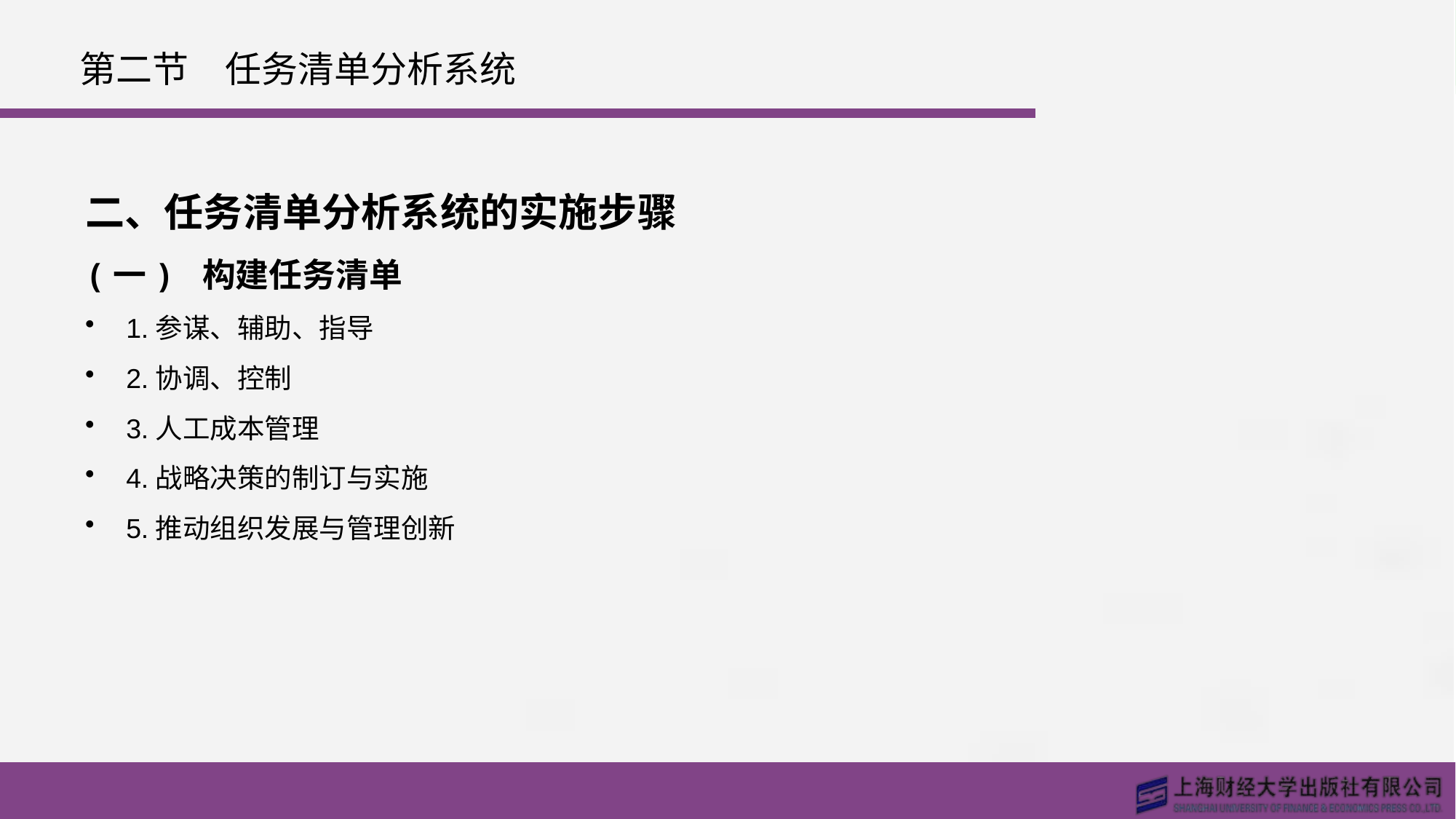

# 第二节　任务清单分析系统
二、任务清单分析系统的实施步骤
(一) 构建任务清单
1.参谋、辅助、指导
2.协调、控制
3.人工成本管理
4.战略决策的制订与实施
5.推动组织发展与管理创新